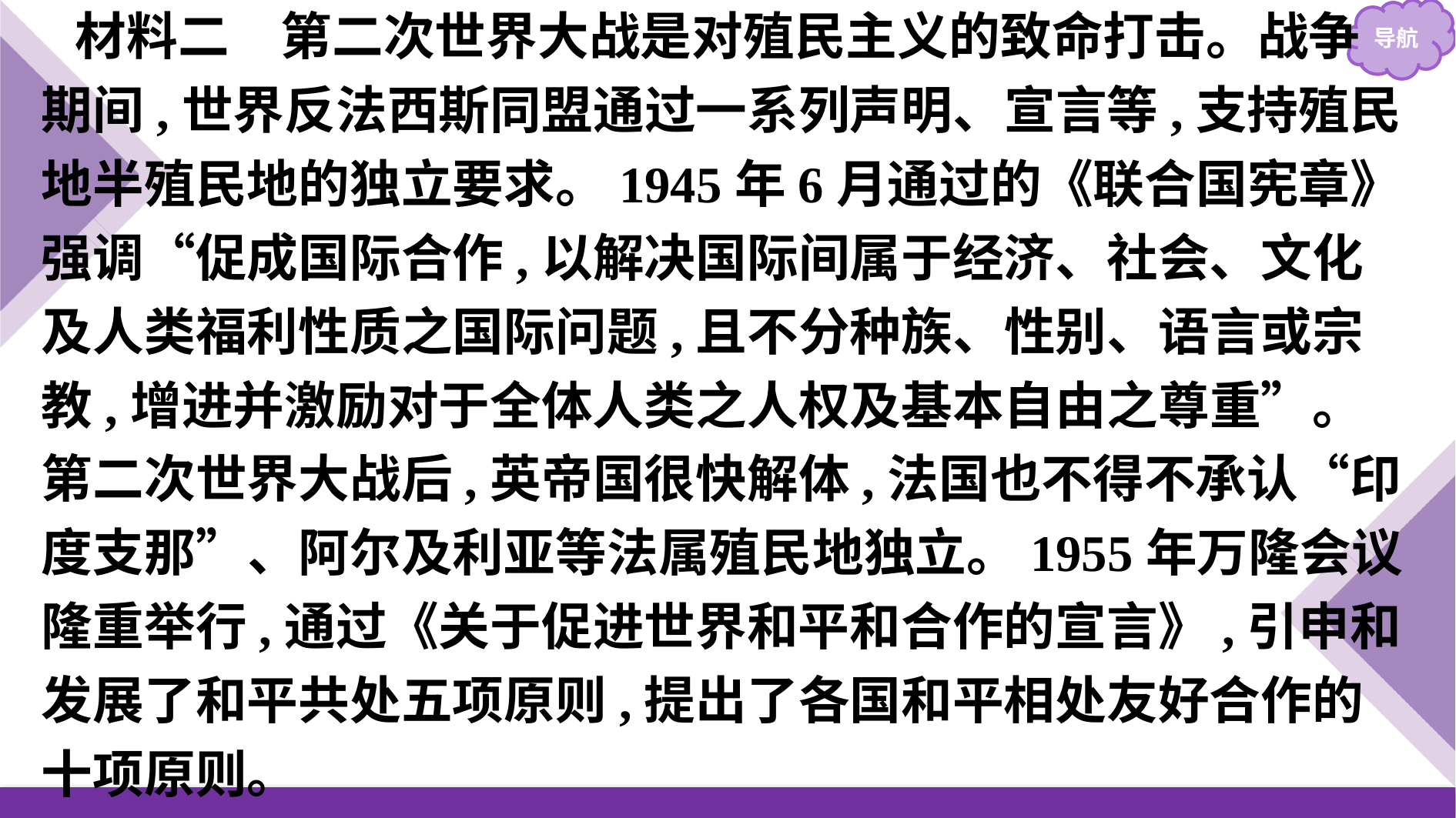

材料二　第二次世界大战是对殖民主义的致命打击。战争期间,世界反法西斯同盟通过一系列声明、宣言等,支持殖民地半殖民地的独立要求。1945年6月通过的《联合国宪章》强调“促成国际合作,以解决国际间属于经济、社会、文化及人类福利性质之国际问题,且不分种族、性别、语言或宗教,增进并激励对于全体人类之人权及基本自由之尊重”。第二次世界大战后,英帝国很快解体,法国也不得不承认“印度支那”、阿尔及利亚等法属殖民地独立。1955年万隆会议隆重举行,通过《关于促进世界和平和合作的宣言》,引申和发展了和平共处五项原则,提出了各国和平相处友好合作的十项原则。
——摘编自彭树智《世界史·现代史编》